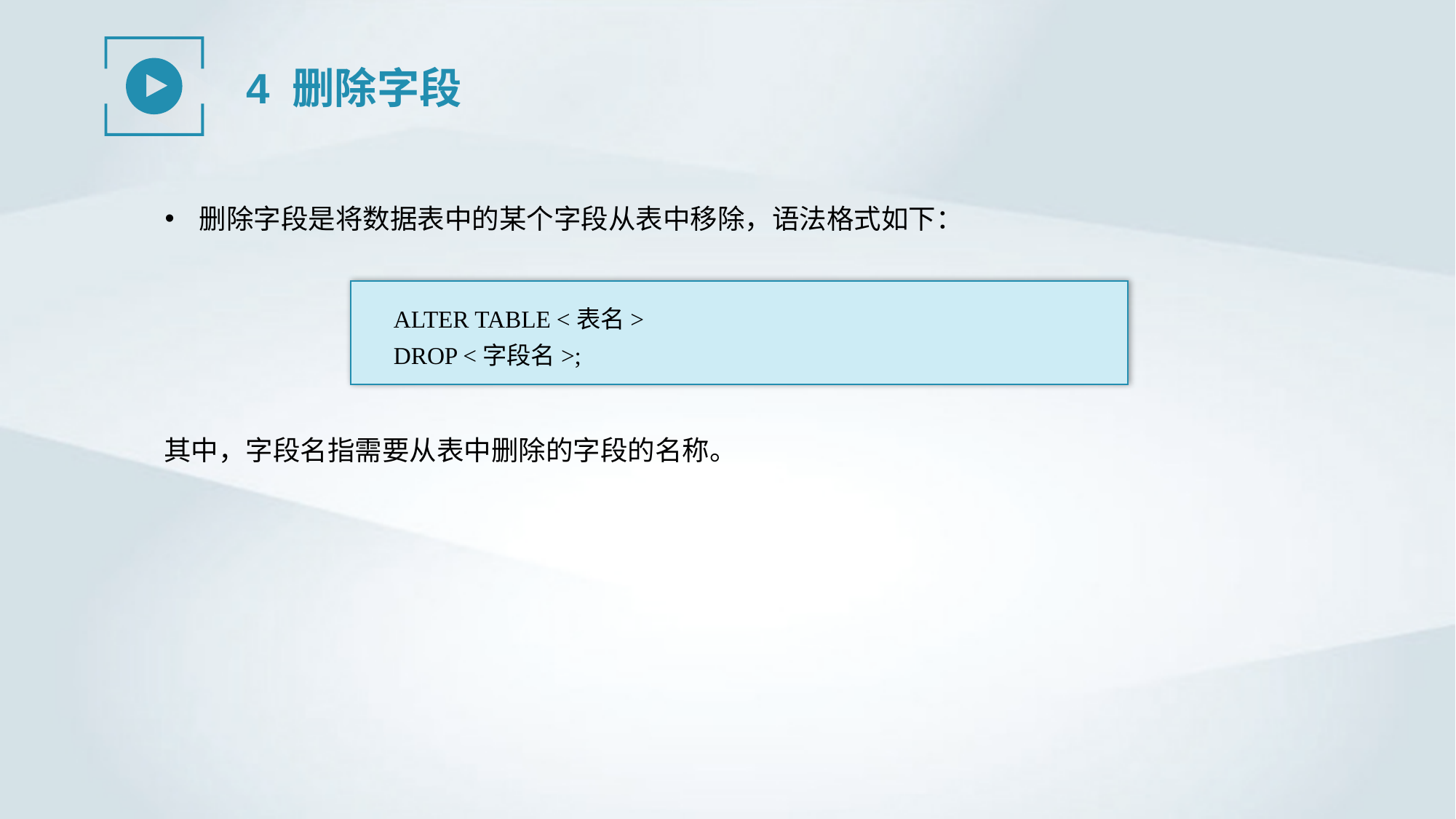

4 删除字段
删除字段是将数据表中的某个字段从表中移除，语法格式如下：
ALTER TABLE <表名>
DROP <字段名>;
其中，字段名指需要从表中删除的字段的名称。